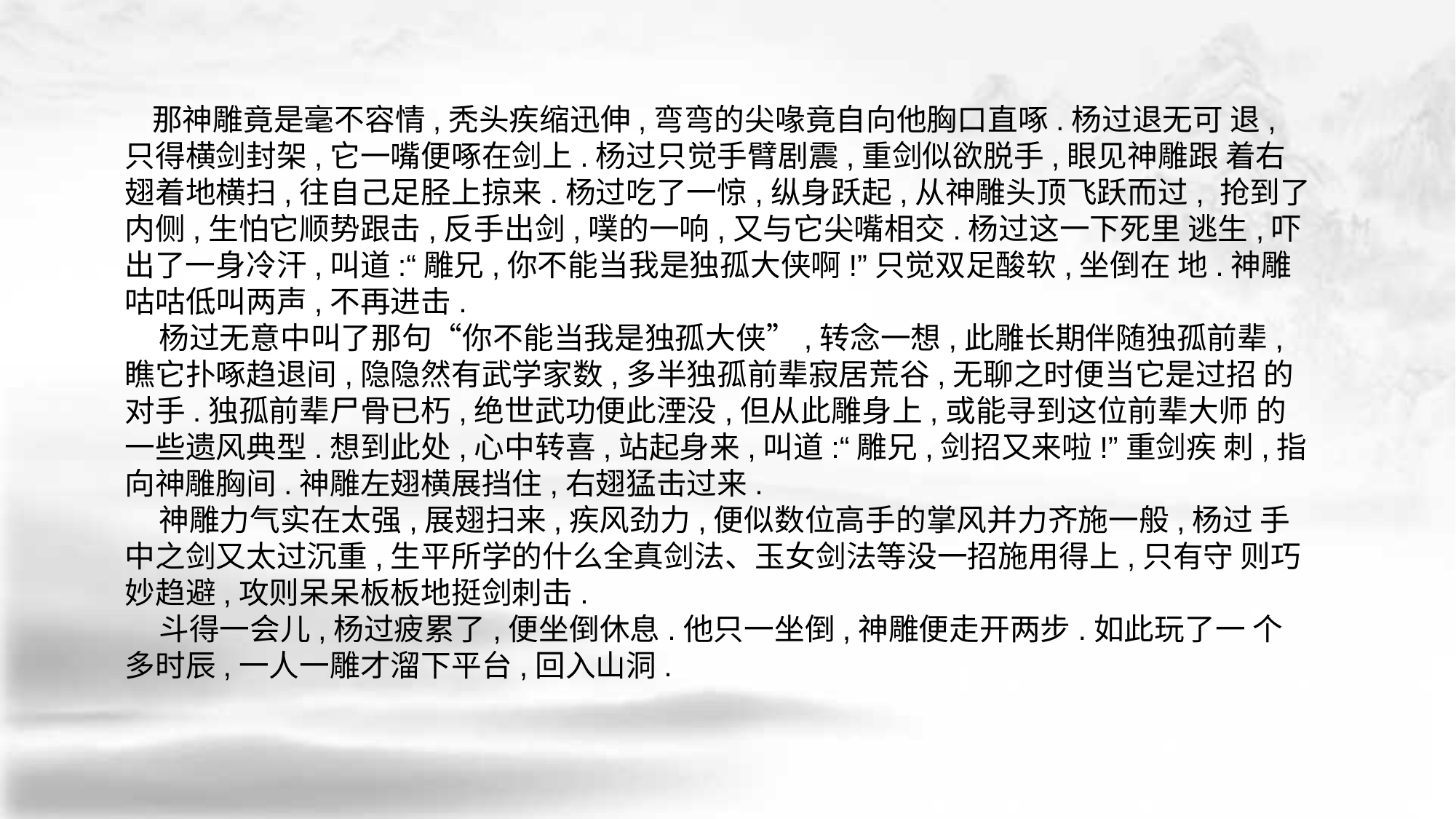

那神雕竟是毫不容情,秃头疾缩迅伸,弯弯的尖喙竟自向他胸口直啄.杨过退无可 退,只得横剑封架,它一嘴便啄在剑上.杨过只觉手臂剧震,重剑似欲脱手,眼见神雕跟 着右翅着地横扫,往自己足胫上掠来.杨过吃了一惊,纵身跃起,从神雕头顶飞跃而过, 抢到了内侧,生怕它顺势跟击,反手出剑,噗的一响,又与它尖嘴相交.杨过这一下死里 逃生,吓出了一身冷汗,叫道:“雕兄,你不能当我是独孤大侠啊!”只觉双足酸软,坐倒在 地.神雕咕咕低叫两声,不再进击.
    杨过无意中叫了那句“你不能当我是独孤大侠”,转念一想,此雕长期伴随独孤前辈, 瞧它扑啄趋退间,隐隐然有武学家数,多半独孤前辈寂居荒谷,无聊之时便当它是过招 的对手.独孤前辈尸骨已朽,绝世武功便此湮没,但从此雕身上,或能寻到这位前辈大师 的一些遗风典型.想到此处,心中转喜,站起身来,叫道:“雕兄,剑招又来啦!”重剑疾 刺,指向神雕胸间.神雕左翅横展挡住,右翅猛击过来.
    神雕力气实在太强,展翅扫来,疾风劲力,便似数位高手的掌风并力齐施一般,杨过 手中之剑又太过沉重,生平所学的什么全真剑法、玉女剑法等没一招施用得上,只有守 则巧妙趋避,攻则呆呆板板地挺剑刺击.
    斗得一会儿,杨过疲累了,便坐倒休息.他只一坐倒,神雕便走开两步.如此玩了一 个多时辰,一人一雕才溜下平台,回入山洞.